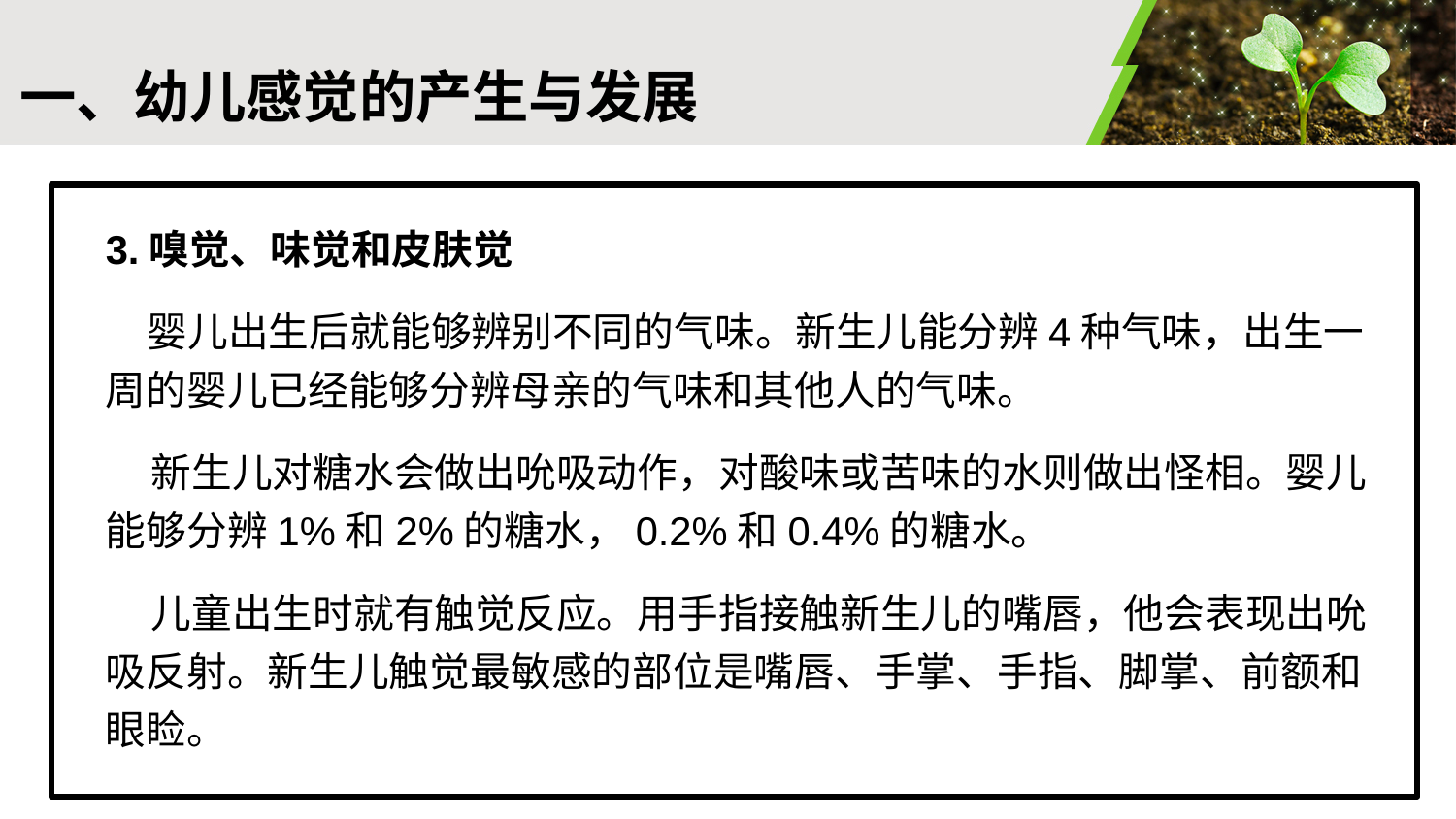

#
一、幼儿感觉的产生与发展

3.嗅觉、味觉和皮肤觉
    婴儿出生后就能够辨别不同的气味。新生儿能分辨4种气味，出生一周的婴儿已经能够分辨母亲的气味和其他人的气味。
    新生儿对糖水会做出吮吸动作，对酸味或苦味的水则做出怪相。婴儿能够分辨1%和2%的糖水，0.2%和0.4%的糖水。
    儿童出生时就有触觉反应。用手指接触新生儿的嘴唇，他会表现出吮吸反射。新生儿触觉最敏感的部位是嘴唇、手掌、手指、脚掌、前额和眼睑。